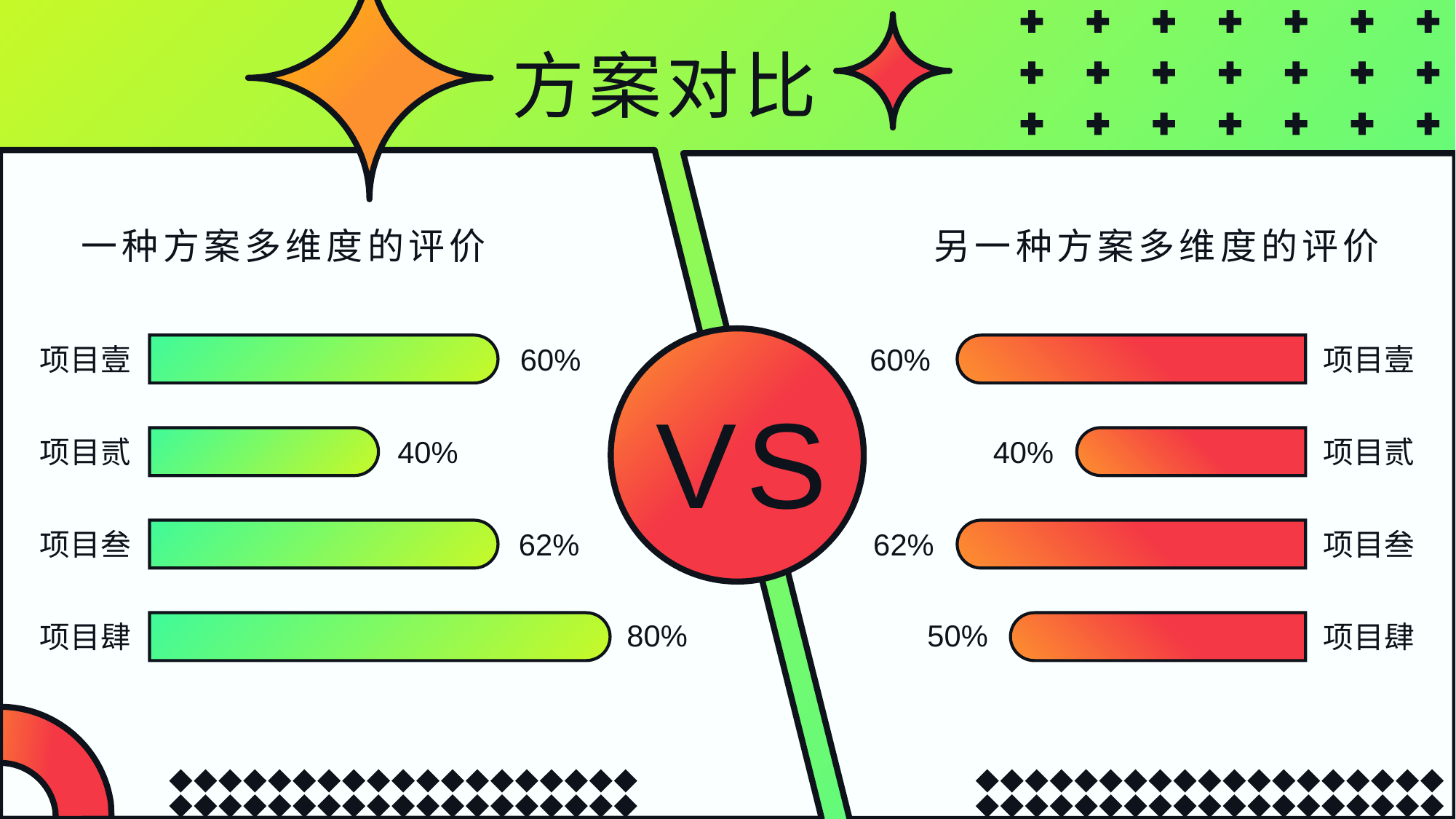

方案对比
一种方案多维度的评价
另一种方案多维度的评价

项目壹
60%

40%
项目贰
项目叁
62%
80%
项目肆

项目壹
60%

40%
项目贰

项目叁
62%
50%
项目肆